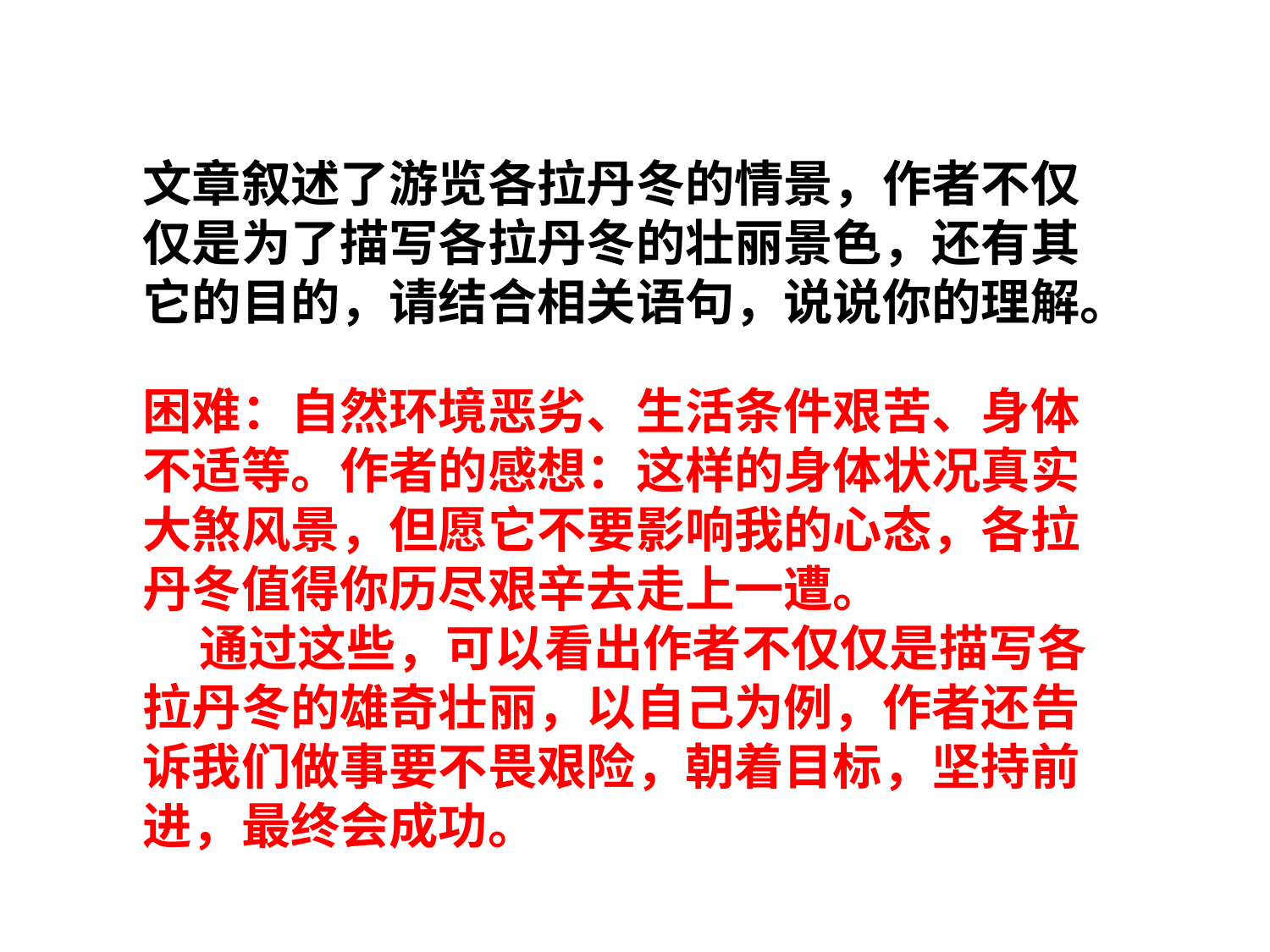

文章叙述了游览各拉丹冬的情景，作者不仅仅是为了描写各拉丹冬的壮丽景色，还有其它的目的，请结合相关语句，说说你的理解。
困难：自然环境恶劣、生活条件艰苦、身体不适等。作者的感想：这样的身体状况真实大煞风景，但愿它不要影响我的心态，各拉丹冬值得你历尽艰辛去走上一遭。
    通过这些，可以看出作者不仅仅是描写各拉丹冬的雄奇壮丽，以自己为例，作者还告诉我们做事要不畏艰险，朝着目标，坚持前进，最终会成功。